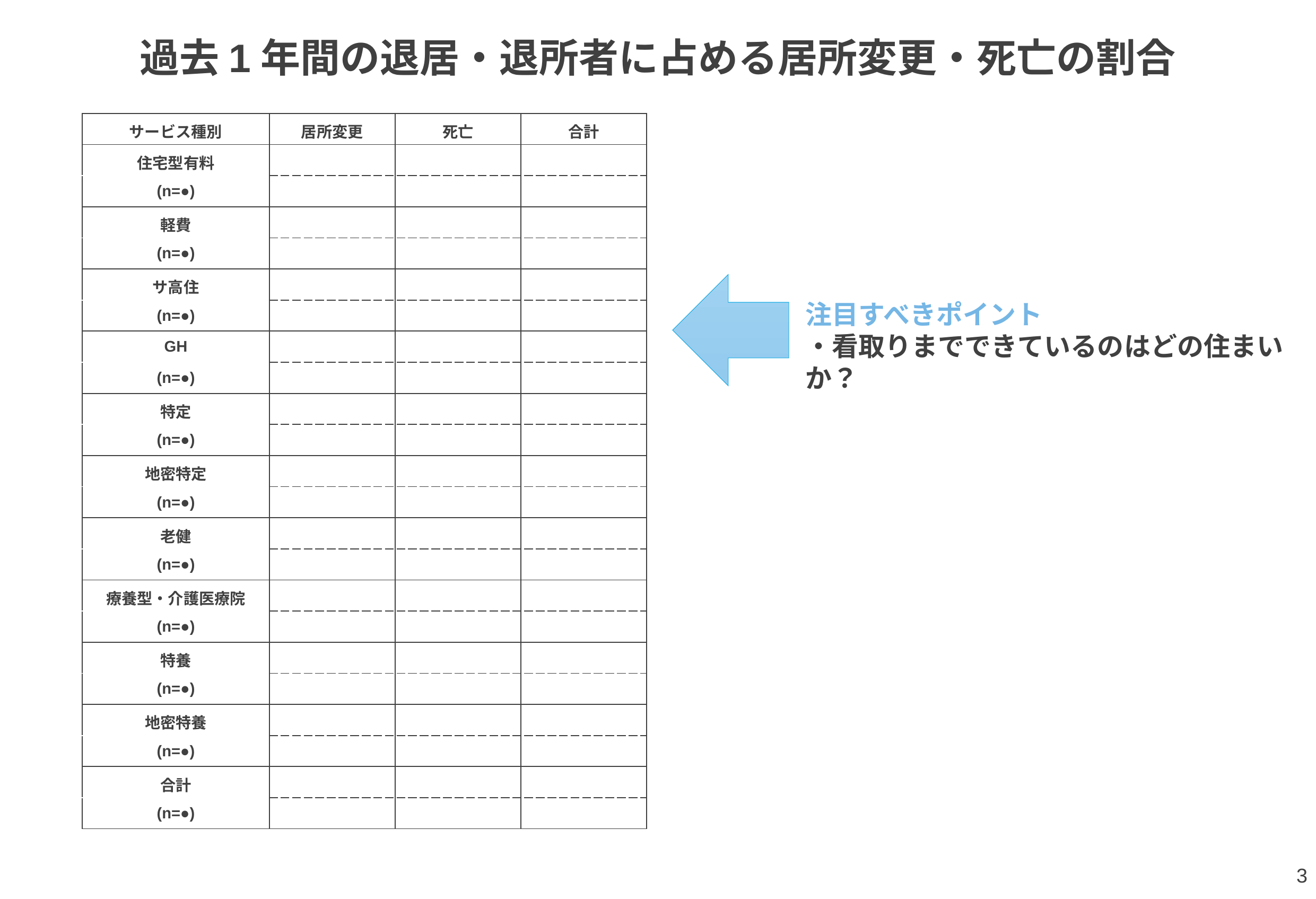

# 過去1年間の退居・退所者に占める居所変更・死亡の割合
| サービス種別 | 居所変更 | 死亡 | 合計 |
| --- | --- | --- | --- |
| 住宅型有料 |  |  |  |
| (n=●) |  |  |  |
| 軽費 |  |  |  |
| (n=●) |  |  |  |
| サ高住 |  |  |  |
| (n=●) |  |  |  |
| GH |  |  |  |
| (n=●) |  |  |  |
| 特定 |  |  |  |
| (n=●) |  |  |  |
| 地密特定 |  |  |  |
| (n=●) |  |  |  |
| 老健 |  |  |  |
| (n=●) |  |  |  |
| 療養型・介護医療院 |  |  |  |
| (n=●) |  |  |  |
| 特養 |  |  |  |
| (n=●) |  |  |  |
| 地密特養 |  |  |  |
| (n=●) |  |  |  |
| 合計 |  |  |  |
| (n=●) |  |  |  |

注目すべきポイント
・看取りまでできているのはどの住まいか？
3